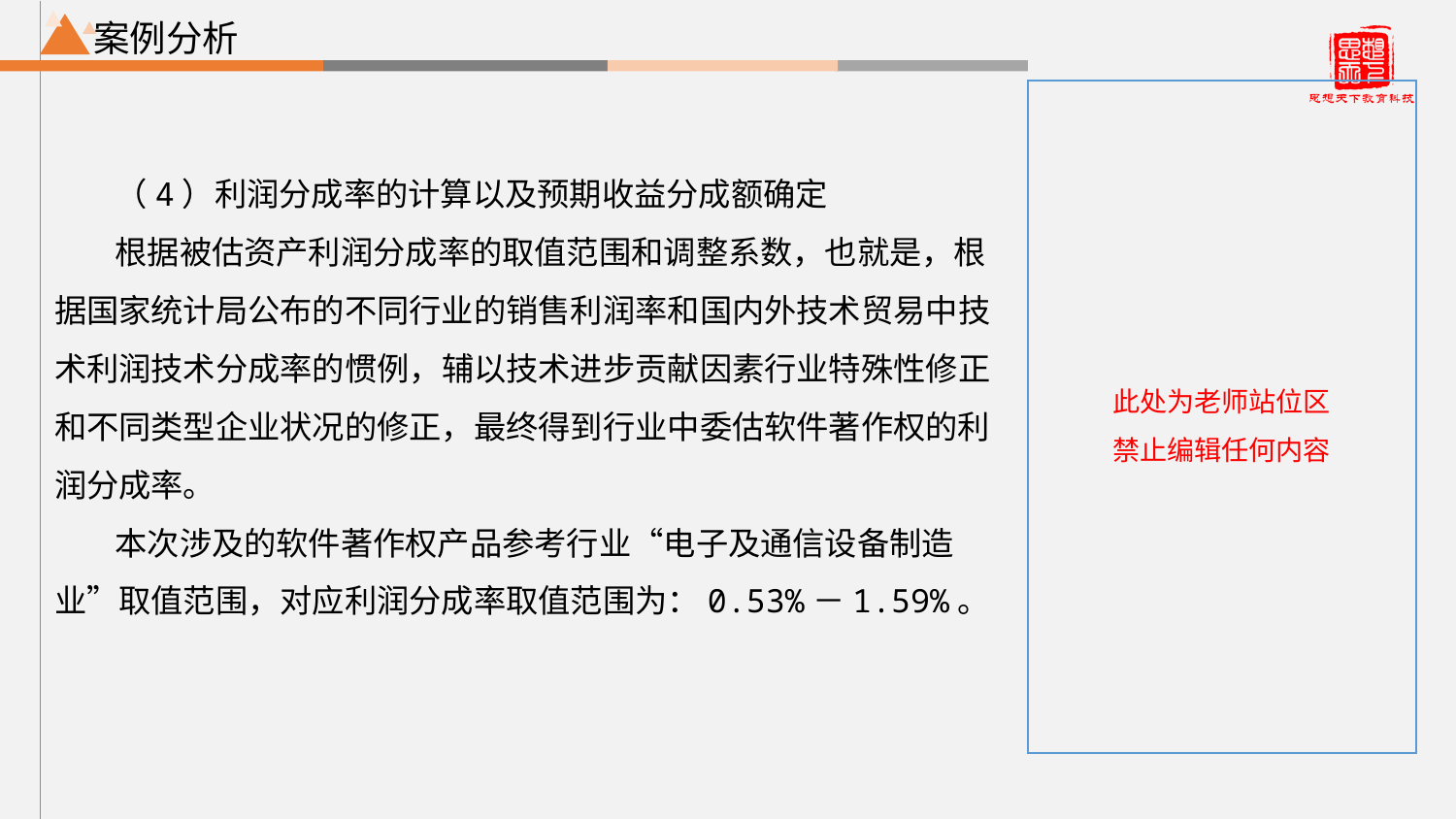

案例分析
（4）利润分成率的计算以及预期收益分成额确定
根据被估资产利润分成率的取值范围和调整系数，也就是，根据国家统计局公布的不同行业的销售利润率和国内外技术贸易中技术利润技术分成率的惯例，辅以技术进步贡献因素行业特殊性修正和不同类型企业状况的修正，最终得到行业中委估软件著作权的利润分成率。
本次涉及的软件著作权产品参考行业“电子及通信设备制造业”取值范围，对应利润分成率取值范围为：0.53%－1.59%。

94